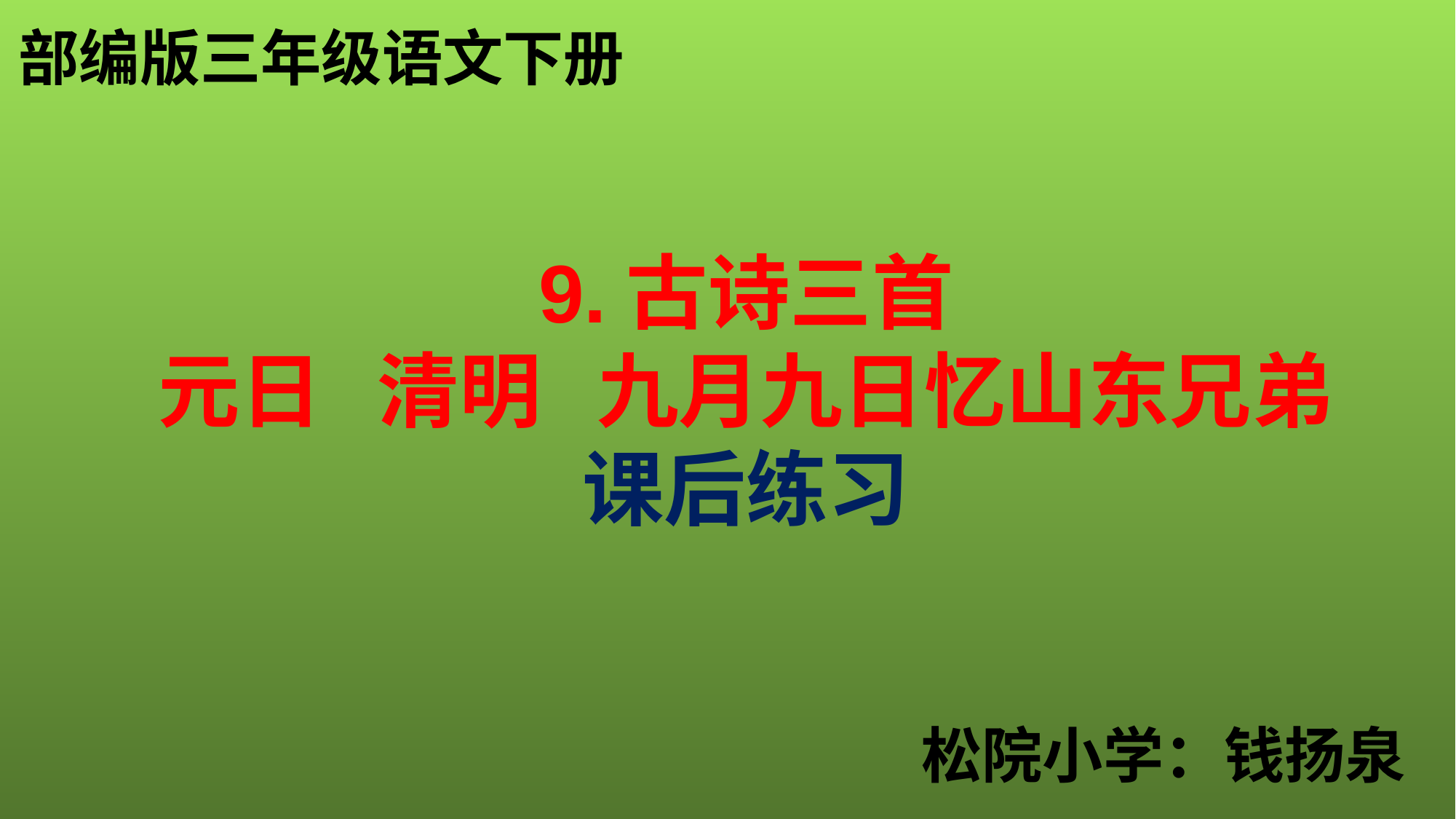

部编版三年级语文下册
9.古诗三首
元日   清明   九月九日忆山东兄弟
课后练习
松院小学：钱扬泉